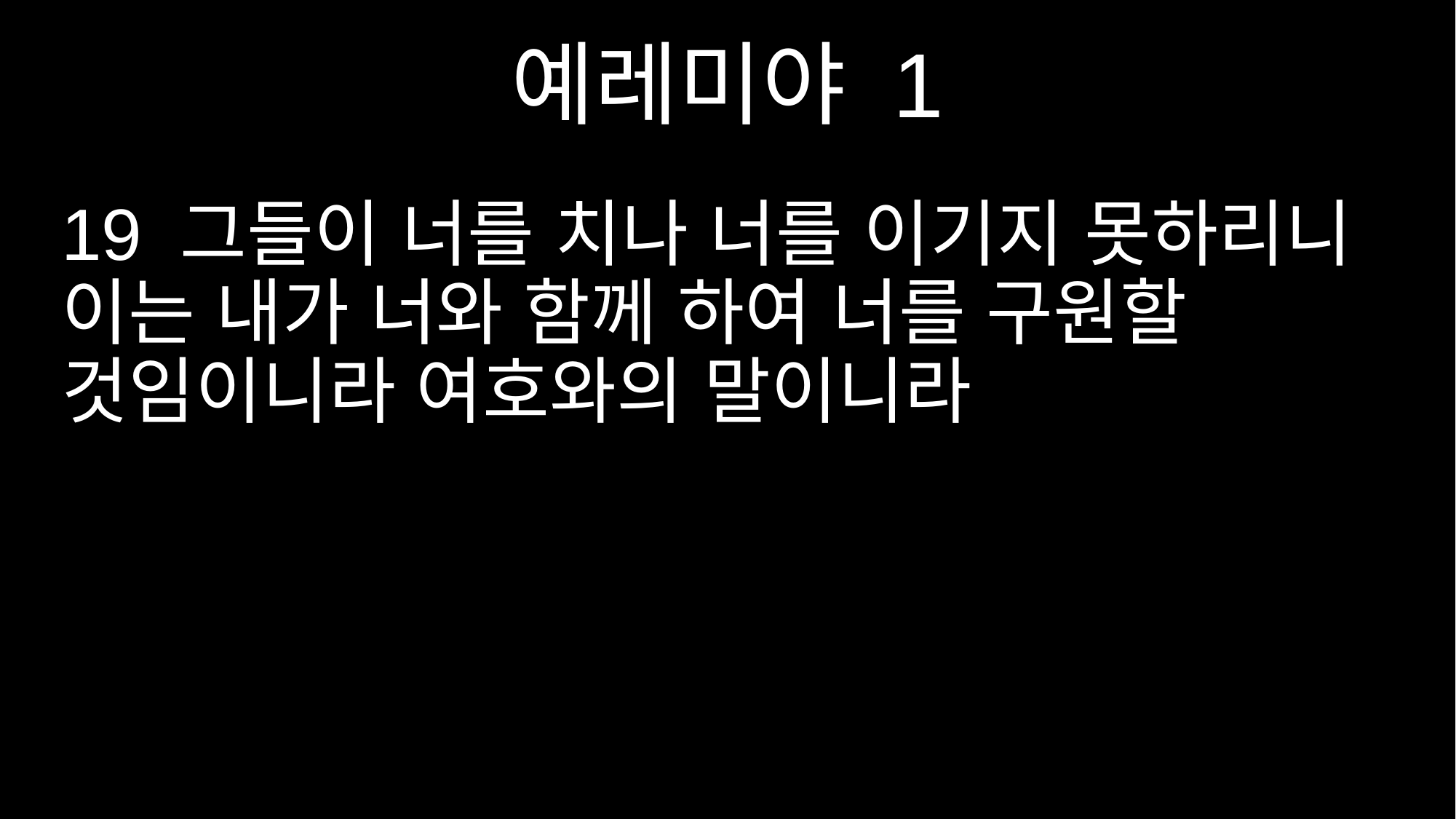

예레미야 1
19 그들이 너를 치나 너를 이기지 못하리니 이는 내가 너와 함께 하여 너를 구원할 것임이니라 여호와의 말이니라